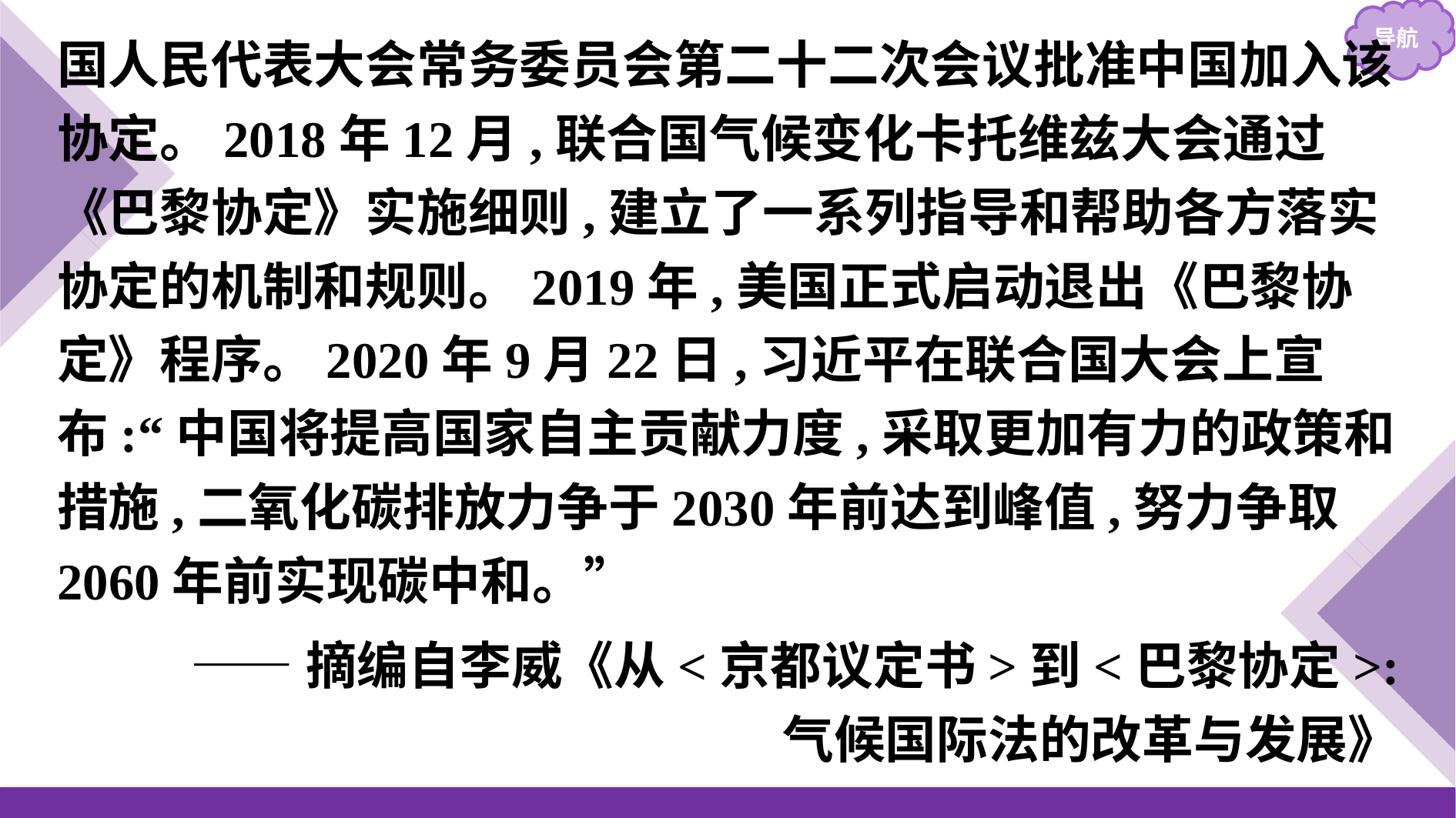

国人民代表大会常务委员会第二十二次会议批准中国加入该协定。2018年12月,联合国气候变化卡托维兹大会通过《巴黎协定》实施细则,建立了一系列指导和帮助各方落实协定的机制和规则。2019年,美国正式启动退出《巴黎协定》程序。2020年9月22日,习近平在联合国大会上宣布:“中国将提高国家自主贡献力度,采取更加有力的政策和措施,二氧化碳排放力争于2030年前达到峰值,努力争取2060年前实现碳中和。”
——摘编自李威《从<京都议定书>到<巴黎协定>:
气候国际法的改革与发展》